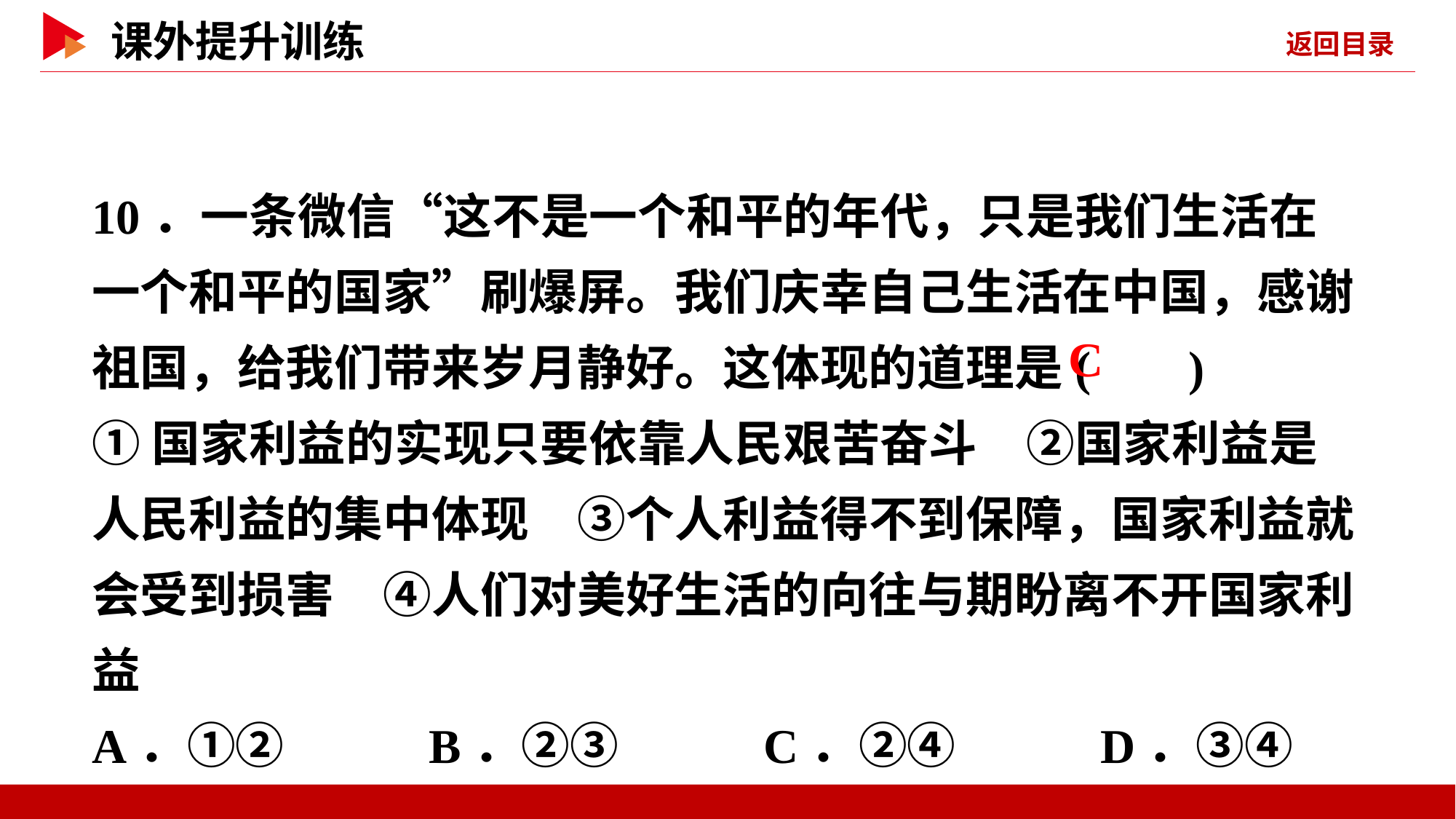

10．一条微信“这不是一个和平的年代，只是我们生活在一个和平的国家”刷爆屏。我们庆幸自己生活在中国，感谢祖国，给我们带来岁月静好。这体现的道理是(        )
①国家利益的实现只要依靠人民艰苦奋斗　②国家利益是人民利益的集中体现　③个人利益得不到保障，国家利益就会受到损害　④人们对美好生活的向往与期盼离不开国家利益
A．①②            B．②③            C．②④            D．③④
   C